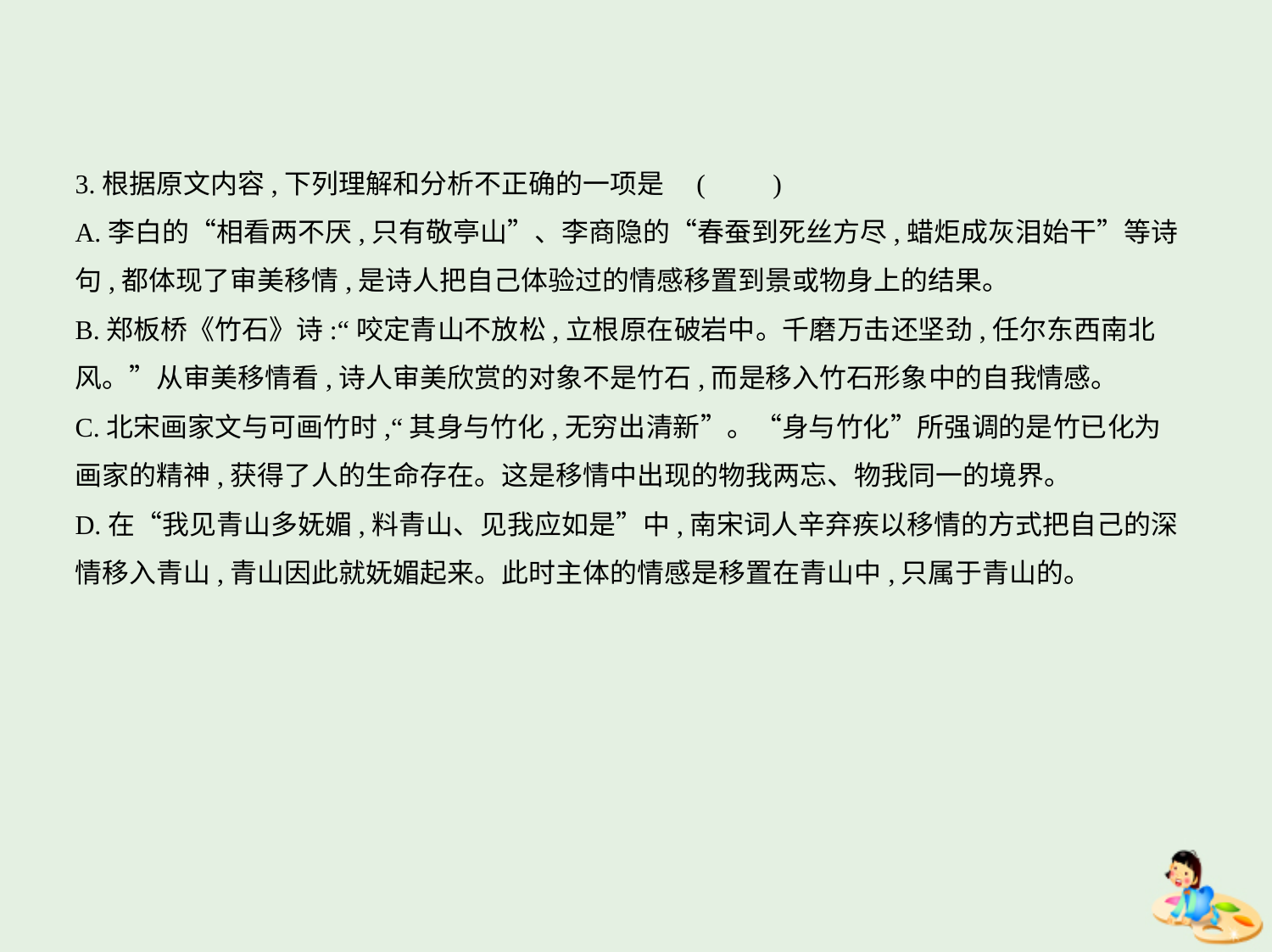

3.根据原文内容,下列理解和分析不正确的一项是 (　　)
A.李白的“相看两不厌,只有敬亭山”、李商隐的“春蚕到死丝方尽,蜡炬成灰泪始干”等诗
句,都体现了审美移情,是诗人把自己体验过的情感移置到景或物身上的结果。
B.郑板桥《竹石》诗:“咬定青山不放松,立根原在破岩中。千磨万击还坚劲,任尔东西南北
风。”从审美移情看,诗人审美欣赏的对象不是竹石,而是移入竹石形象中的自我情感。
C.北宋画家文与可画竹时,“其身与竹化,无穷出清新”。“身与竹化”所强调的是竹已化为
画家的精神,获得了人的生命存在。这是移情中出现的物我两忘、物我同一的境界。
D.在“我见青山多妩媚,料青山、见我应如是”中,南宋词人辛弃疾以移情的方式把自己的深
情移入青山,青山因此就妩媚起来。此时主体的情感是移置在青山中,只属于青山的。